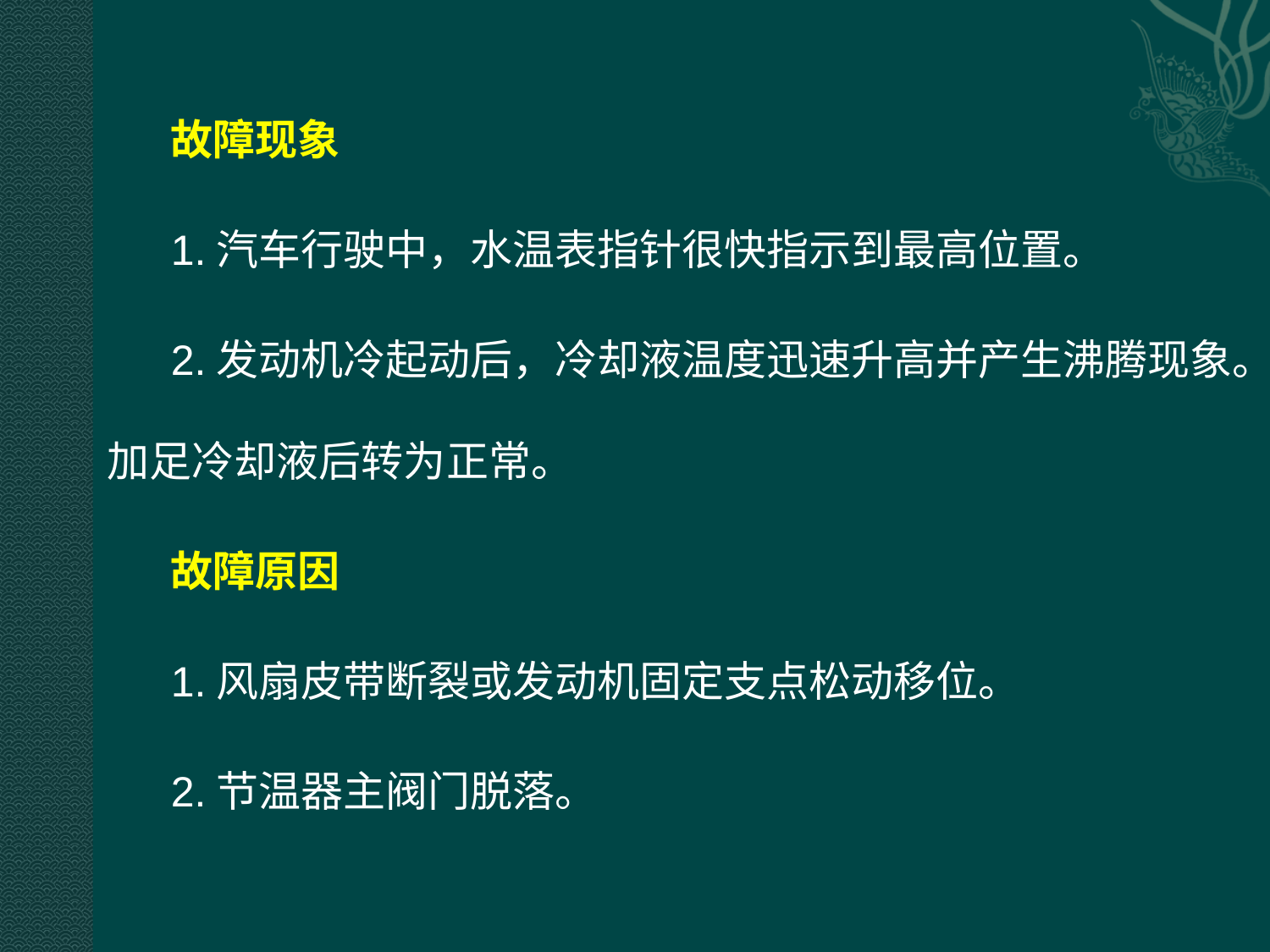

故障现象
1.汽车行驶中，水温表指针很快指示到最高位置。
2.发动机冷起动后，冷却液温度迅速升高并产生沸腾现象。加足冷却液后转为正常。
故障原因
1.风扇皮带断裂或发动机固定支点松动移位。
2.节温器主阀门脱落。